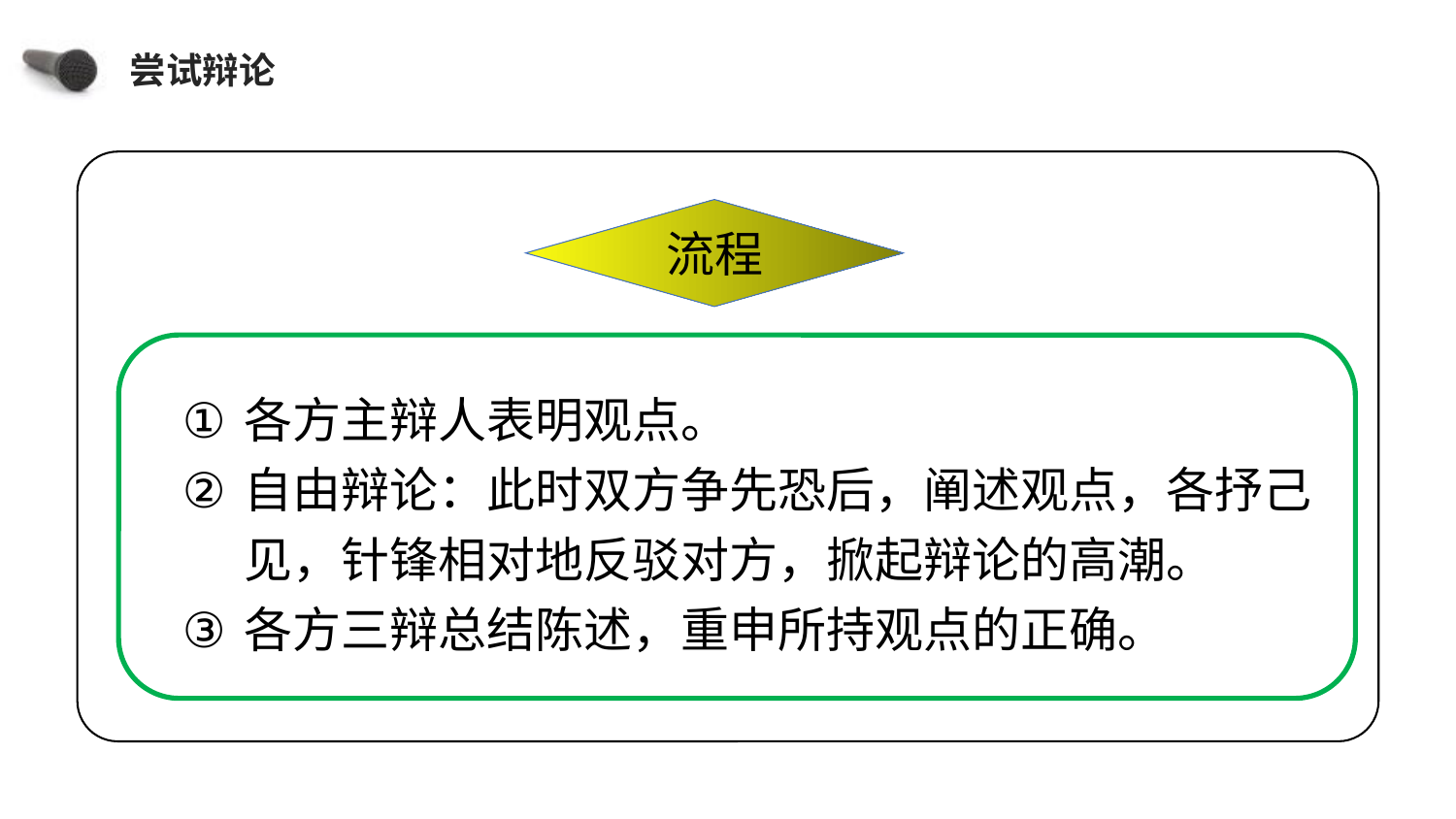

尝试辩论
流程

各方主辩人表明观点。
自由辩论：此时双方争先恐后，阐述观点，各抒己见，针锋相对地反驳对方，掀起辩论的高潮。
各方三辩总结陈述，重申所持观点的正确。